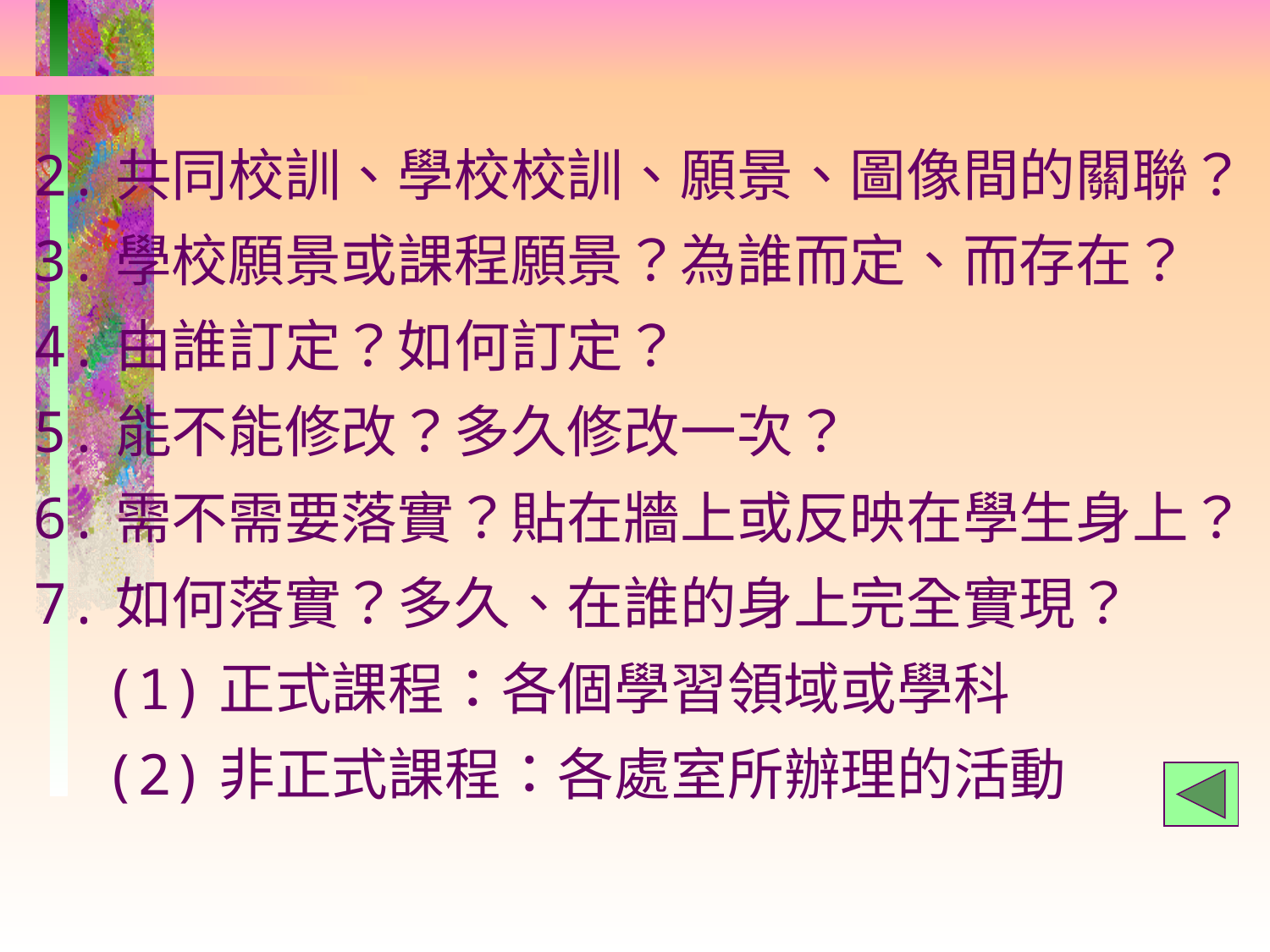

2.共同校訓、學校校訓、願景、圖像間的關聯？
3.學校願景或課程願景？為誰而定、而存在？
4.由誰訂定？如何訂定？
5.能不能修改？多久修改一次？
6.需不需要落實？貼在牆上或反映在學生身上？
7.如何落實？多久、在誰的身上完全實現？
　(1)正式課程：各個學習領域或學科
　(2)非正式課程：各處室所辦理的活動